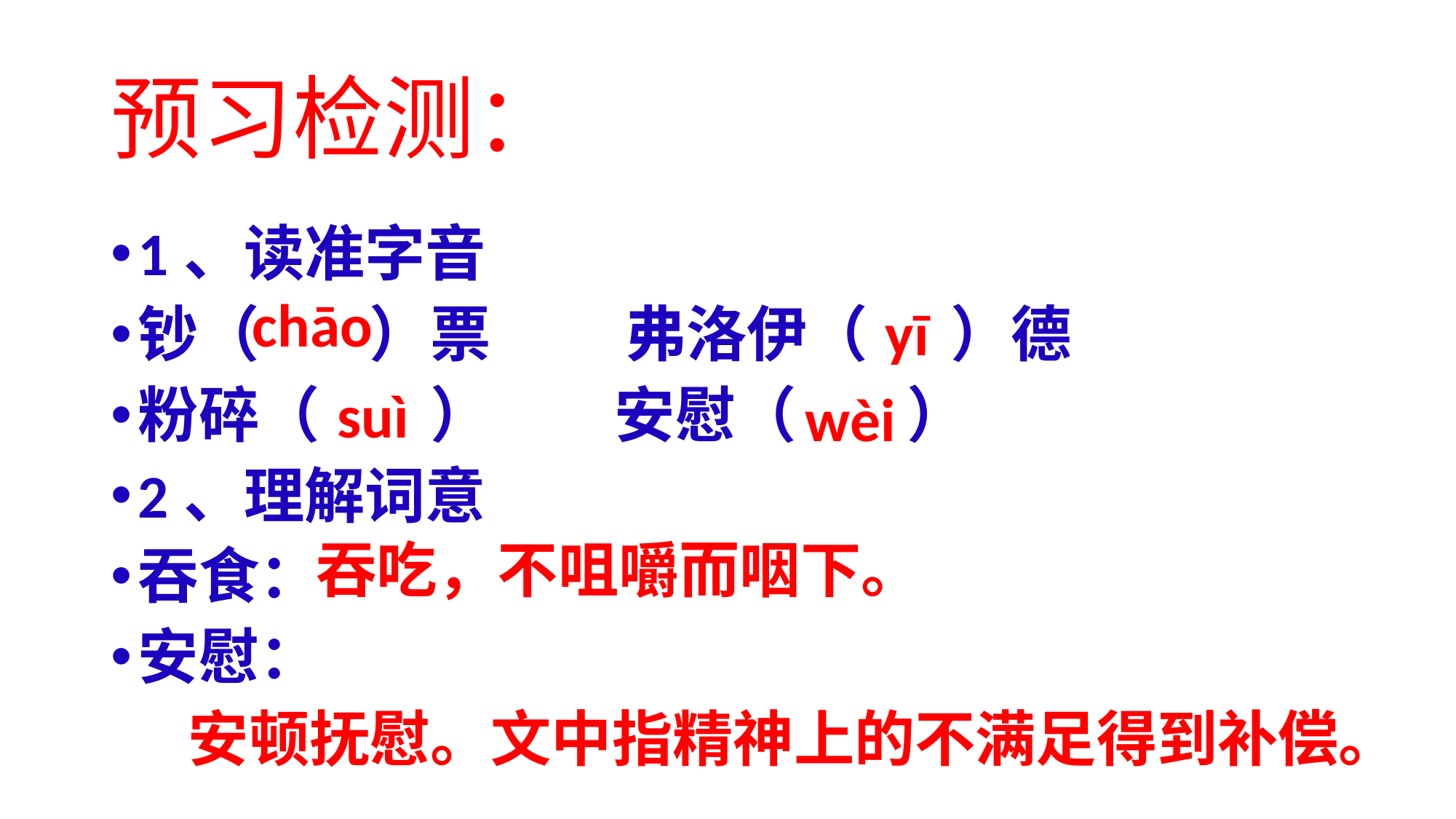

# 预习检测：
1、读准字音
钞（        ）票　　 弗洛伊（      ）德
粉碎（        ）         安慰（        ）
2、理解词意
吞食：
安慰：
chāo
yī
suì
wèi
吞吃，不咀嚼而咽下。
安顿抚慰。文中指精神上的不满足得到补偿。